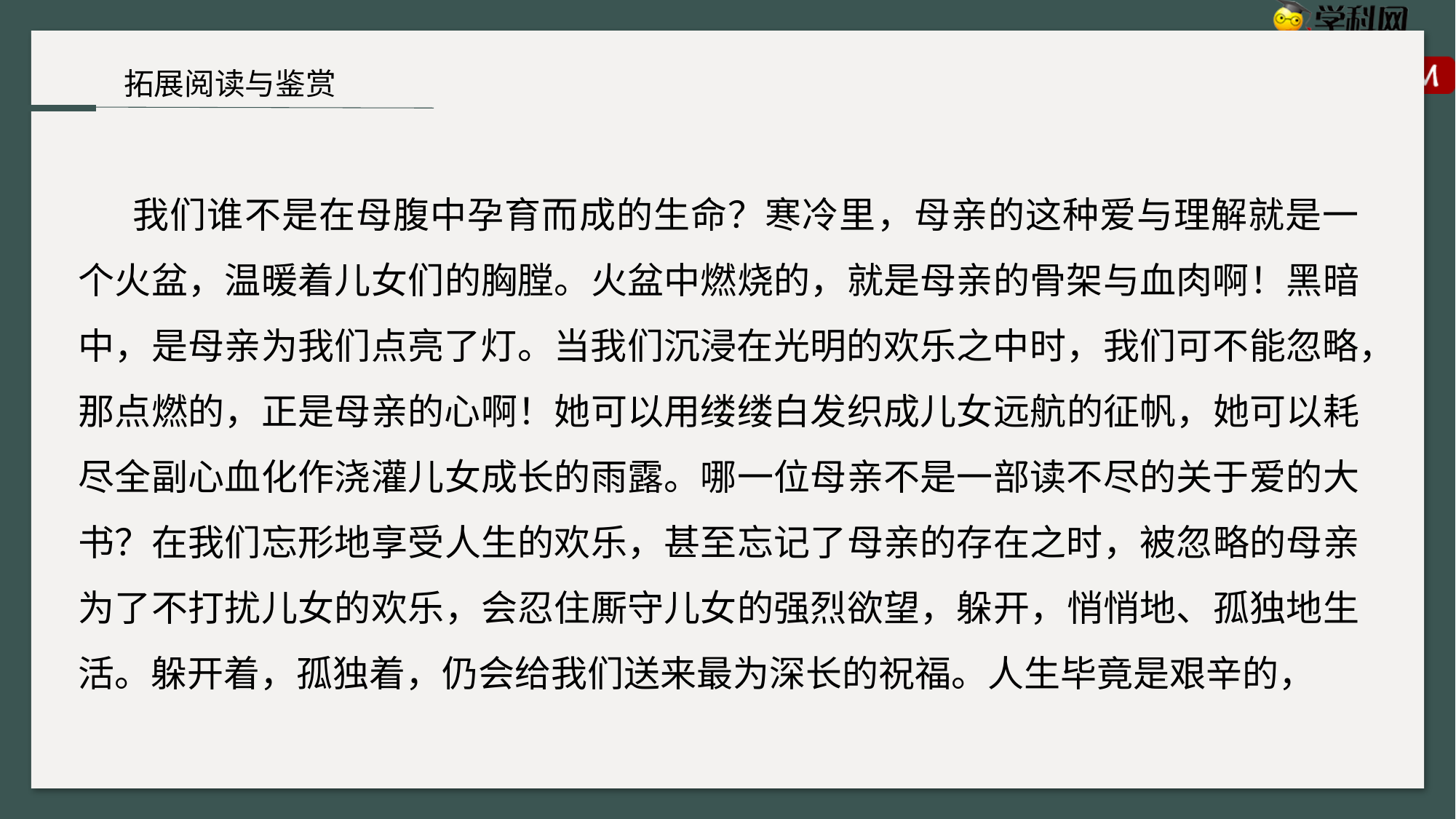

拓展阅读与鉴赏
我们谁不是在母腹中孕育而成的生命？寒冷里，母亲的这种爱与理解就是一个火盆，温暖着儿女们的胸膛。火盆中燃烧的，就是母亲的骨架与血肉啊！黑暗中，是母亲为我们点亮了灯。当我们沉浸在光明的欢乐之中时，我们可不能忽略，那点燃的，正是母亲的心啊！她可以用缕缕白发织成儿女远航的征帆，她可以耗尽全副心血化作浇灌儿女成长的雨露。哪一位母亲不是一部读不尽的关于爱的大书？在我们忘形地享受人生的欢乐，甚至忘记了母亲的存在之时，被忽略的母亲为了不打扰儿女的欢乐，会忍住厮守儿女的强烈欲望，躲开，悄悄地、孤独地生活。躲开着，孤独着，仍会给我们送来最为深长的祝福。人生毕竟是艰辛的，